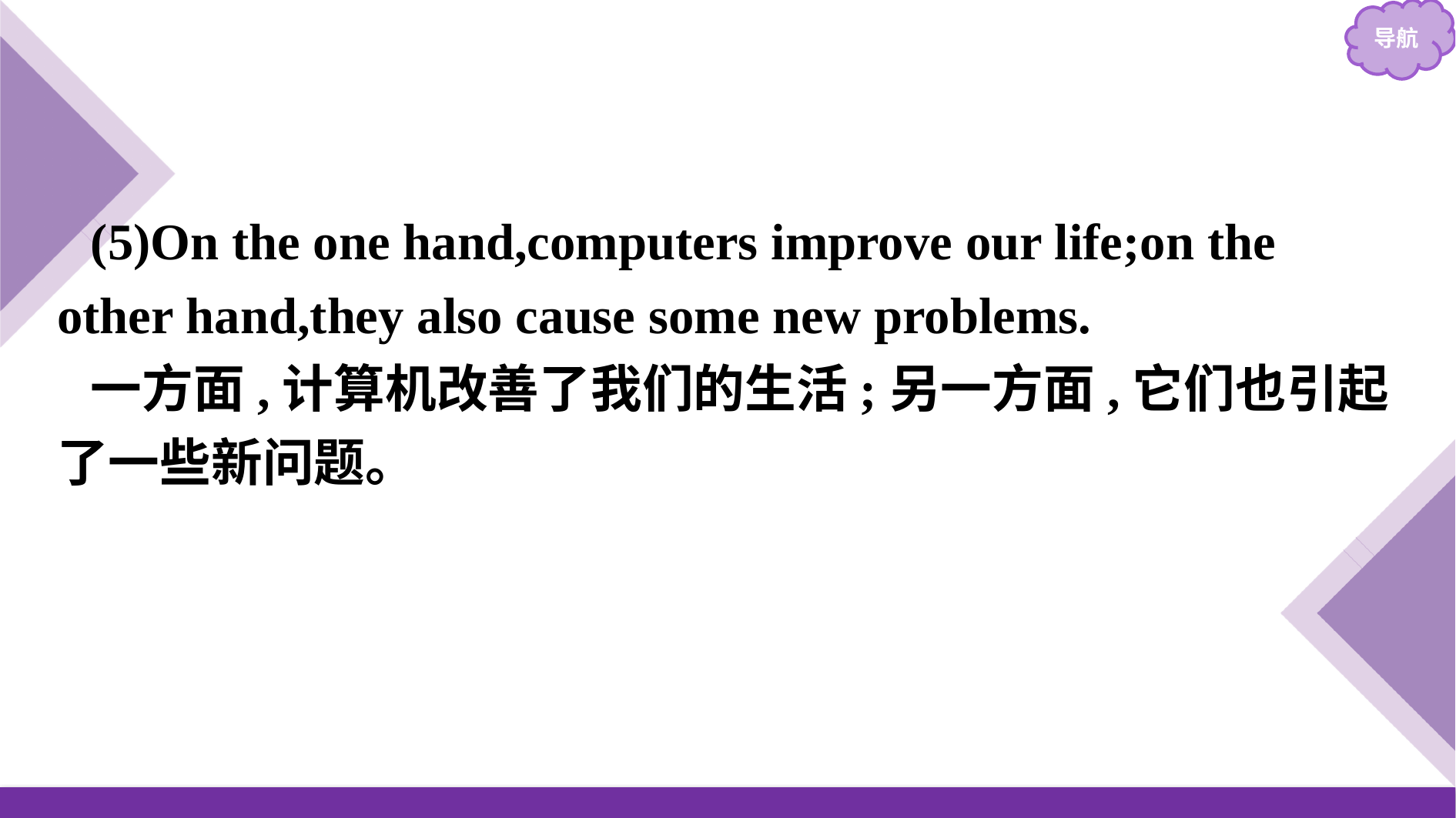

(5)On the one hand,computers improve our life;on the other hand,they also cause some new problems.
一方面,计算机改善了我们的生活;另一方面,它们也引起了一些新问题。